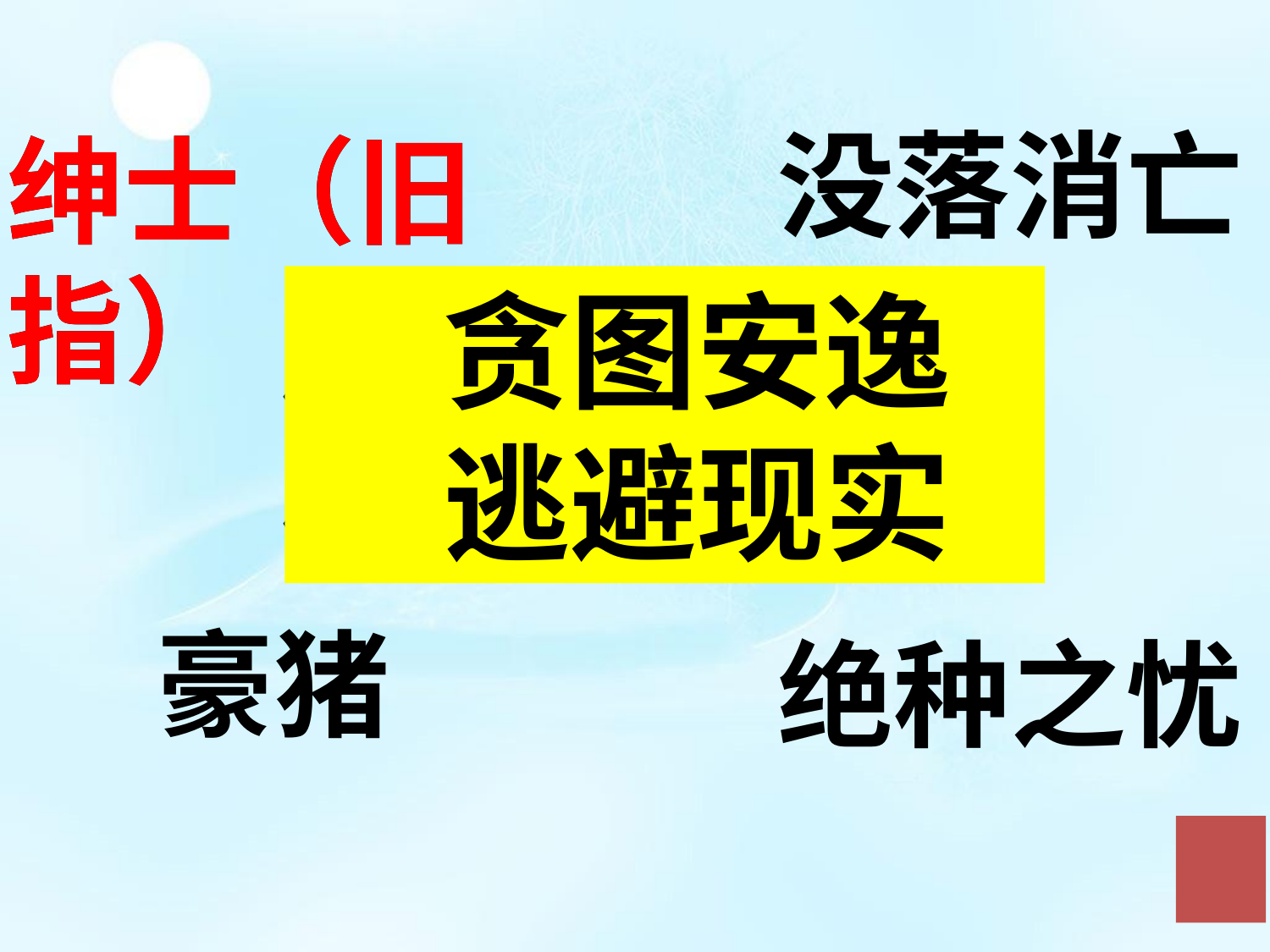

没落消亡
绅士（旧指）
绅士（旧指）
    贪图安逸
    逃避现实
相同的生存条件
相同的生活方式
豪猪
绝种之忧